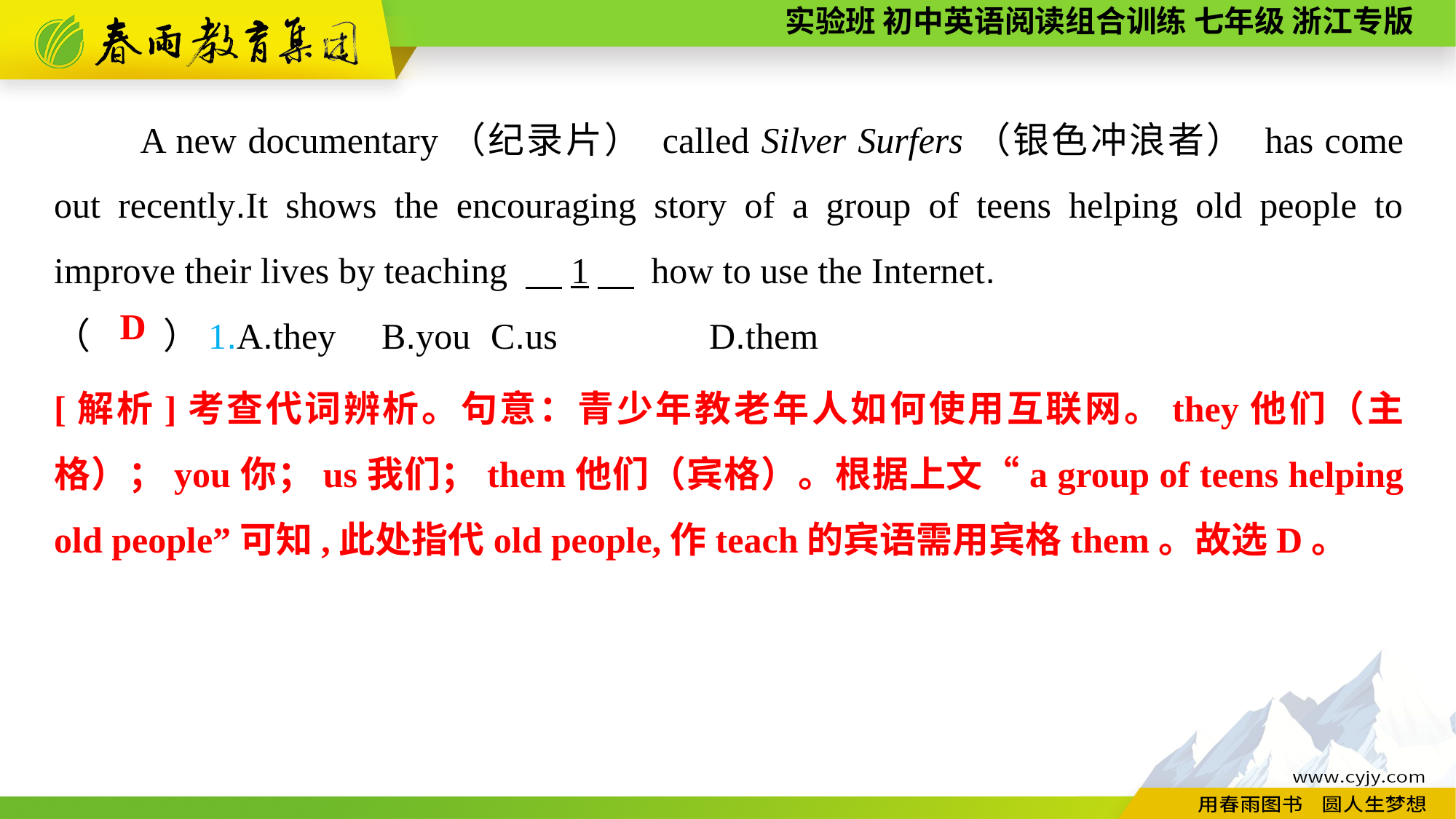

A new documentary（纪录片） called Silver Surfers（银色冲浪者） has come out recently.It shows the encouraging story of a group of teens helping old people to improve their lives by teaching 　1　 how to use the Internet.
（　　）1.A.they	B.you	C.us	            D.them
D
[解析]考查代词辨析。句意：青少年教老年人如何使用互联网。they他们（主格）；you你；us我们；them他们（宾格）。根据上文“a group of teens helping old people”可知,此处指代old people,作teach的宾语需用宾格them。故选D。